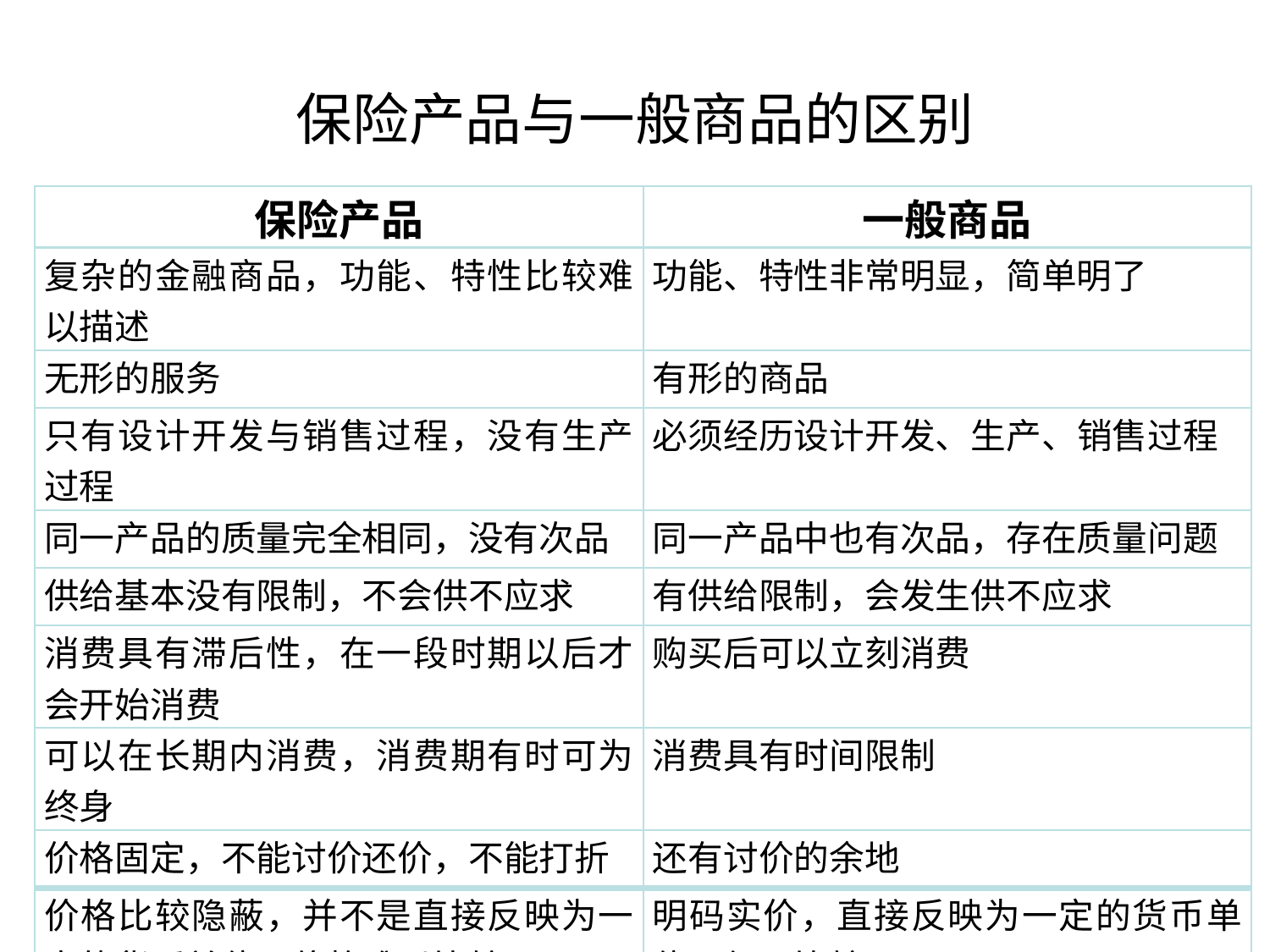

# 保险产品与一般商品的区别
| 保险产品 | 一般商品 |
| --- | --- |
| 复杂的金融商品，功能、特性比较难以描述 | 功能、特性非常明显，简单明了 |
| 无形的服务 | 有形的商品 |
| 只有设计开发与销售过程，没有生产过程 | 必须经历设计开发、生产、销售过程 |
| 同一产品的质量完全相同，没有次品 | 同一产品中也有次品，存在质量问题 |
| 供给基本没有限制，不会供不应求 | 有供给限制，会发生供不应求 |
| 消费具有滞后性，在一段时期以后才会开始消费 | 购买后可以立刻消费 |
| 可以在长期内消费，消费期有时可为终身 | 消费具有时间限制 |
| 价格固定，不能讨价还价，不能打折 | 还有讨价的余地 |
| 价格比较隐蔽，并不是直接反映为一定的货币单位，价格难以比较 | 明码实价，直接反映为一定的货币单位，便于比较 |